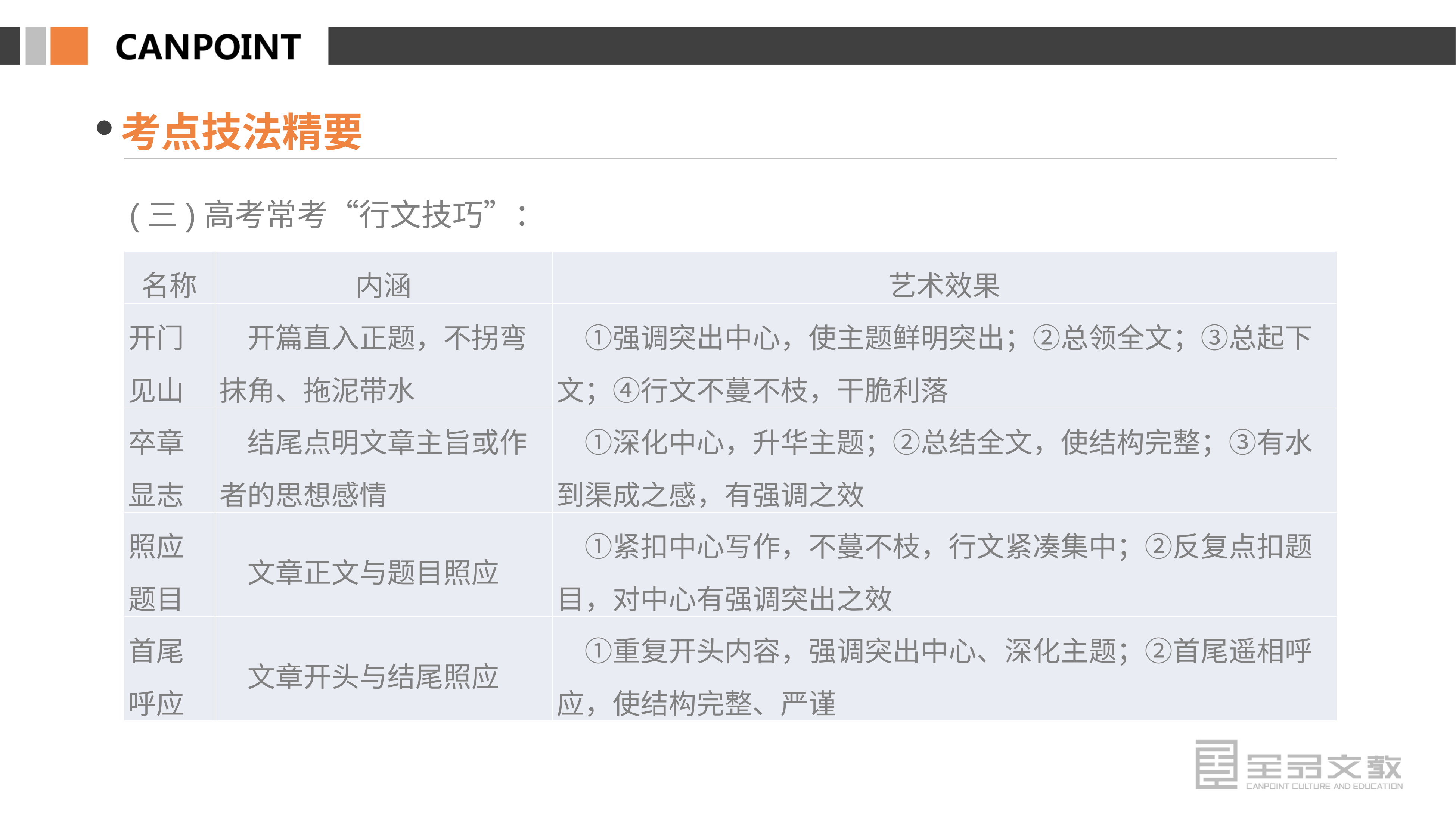

考点技法精要

(三)高考常考“行文技巧”：
| 名称 | 内涵 | 艺术效果 |
| --- | --- | --- |
| 开门 见山 | 开篇直入正题，不拐弯抹角、拖泥带水 | ①强调突出中心，使主题鲜明突出；②总领全文；③总起下文；④行文不蔓不枝，干脆利落 |
| 卒章 显志 | 结尾点明文章主旨或作者的思想感情 | ①深化中心，升华主题；②总结全文，使结构完整；③有水到渠成之感，有强调之效 |
| 照应 题目 | 文章正文与题目照应 | ①紧扣中心写作，不蔓不枝，行文紧凑集中；②反复点扣题目，对中心有强调突出之效 |
| 首尾 呼应 | 文章开头与结尾照应 | ①重复开头内容，强调突出中心、深化主题；②首尾遥相呼应，使结构完整、严谨 |